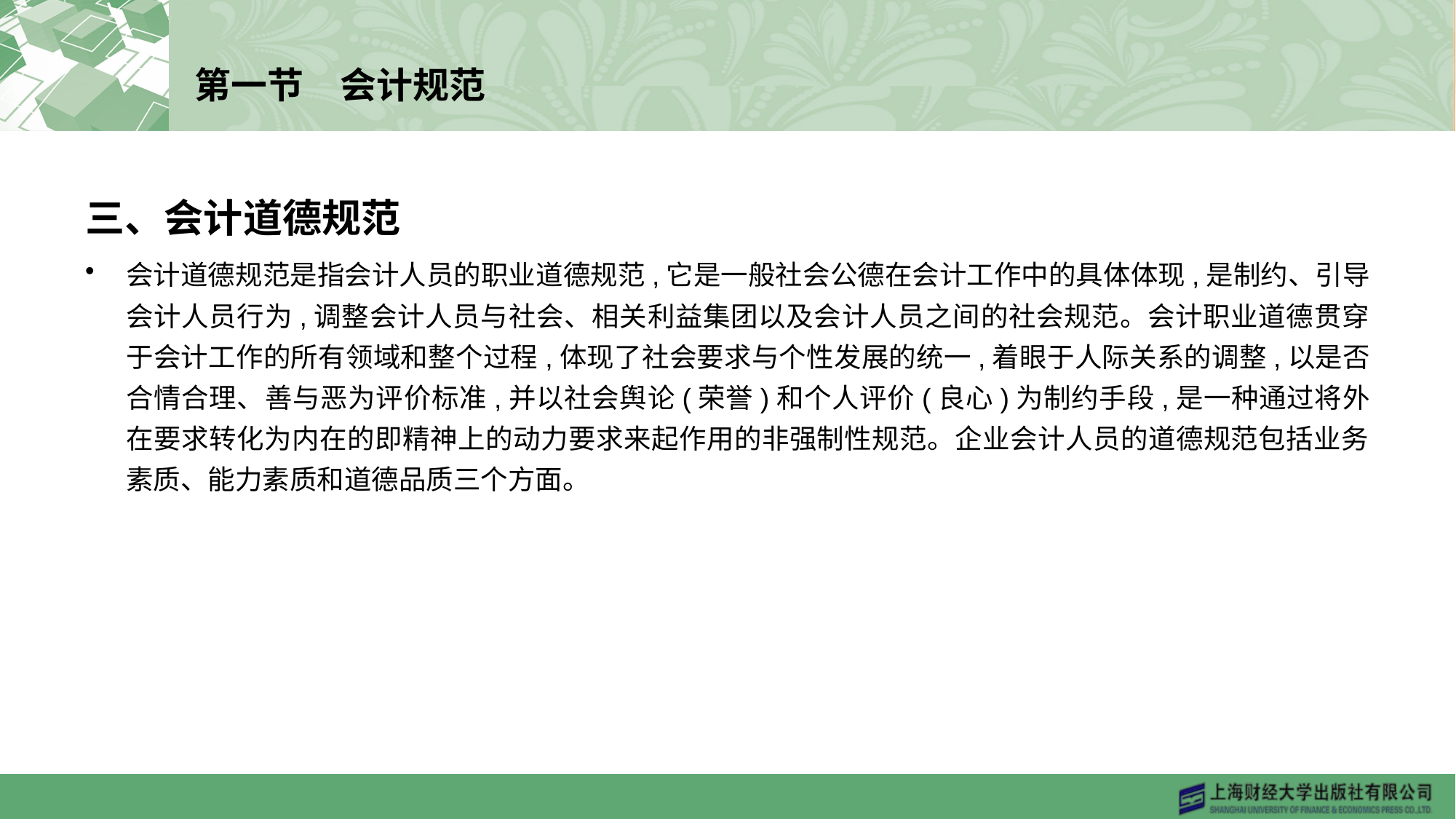

# 第一节　会计规范
三、会计道德规范
会计道德规范是指会计人员的职业道德规范,它是一般社会公德在会计工作中的具体体现,是制约、引导会计人员行为,调整会计人员与社会、相关利益集团以及会计人员之间的社会规范。会计职业道德贯穿于会计工作的所有领域和整个过程,体现了社会要求与个性发展的统一,着眼于人际关系的调整,以是否合情合理、善与恶为评价标准,并以社会舆论(荣誉)和个人评价(良心)为制约手段,是一种通过将外在要求转化为内在的即精神上的动力要求来起作用的非强制性规范。企业会计人员的道德规范包括业务素质、能力素质和道德品质三个方面。